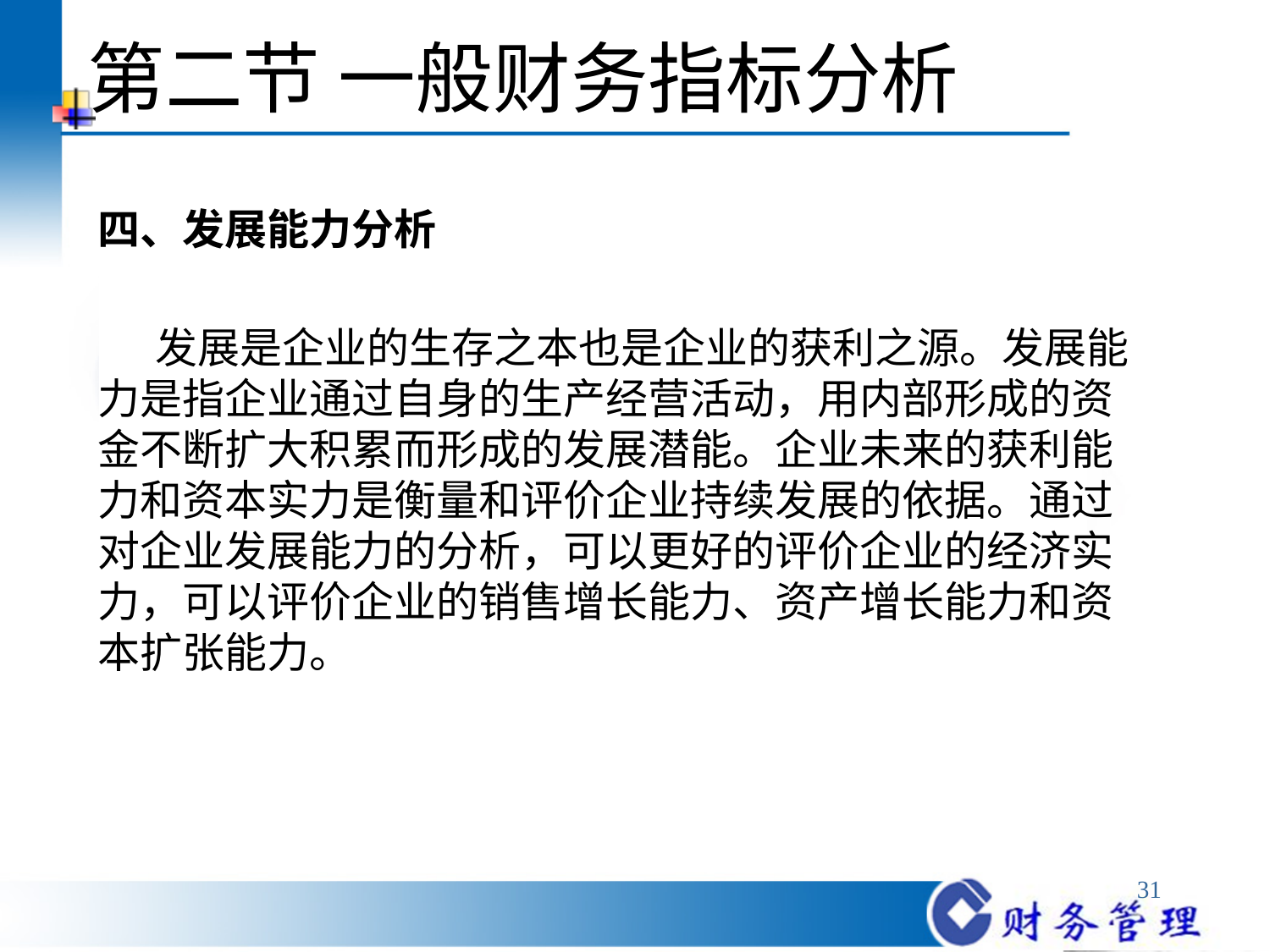

# 第二节 一般财务指标分析
四、发展能力分析

     发展是企业的生存之本也是企业的获利之源。发展能力是指企业通过自身的生产经营活动，用内部形成的资金不断扩大积累而形成的发展潜能。企业未来的获利能力和资本实力是衡量和评价企业持续发展的依据。通过对企业发展能力的分析，可以更好的评价企业的经济实力，可以评价企业的销售增长能力、资产增长能力和资本扩张能力。

31